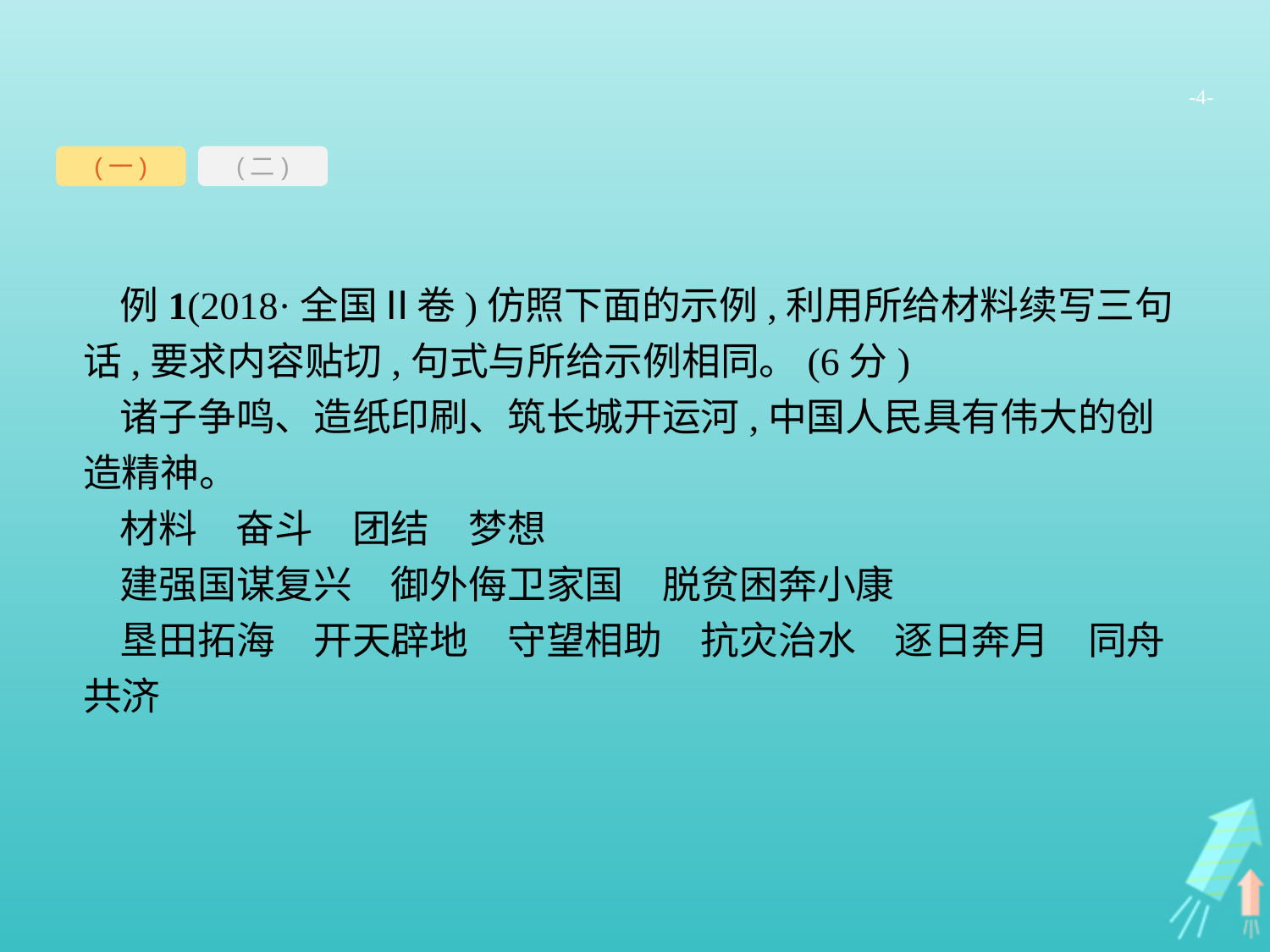

-4-
(一)
(二)
例1(2018·全国Ⅱ卷)仿照下面的示例,利用所给材料续写三句话,要求内容贴切,句式与所给示例相同。(6分)
诸子争鸣、造纸印刷、筑长城开运河,中国人民具有伟大的创造精神。
材料　奋斗　团结　梦想
建强国谋复兴　御外侮卫家国　脱贫困奔小康
垦田拓海　开天辟地　守望相助　抗灾治水　逐日奔月　同舟共济